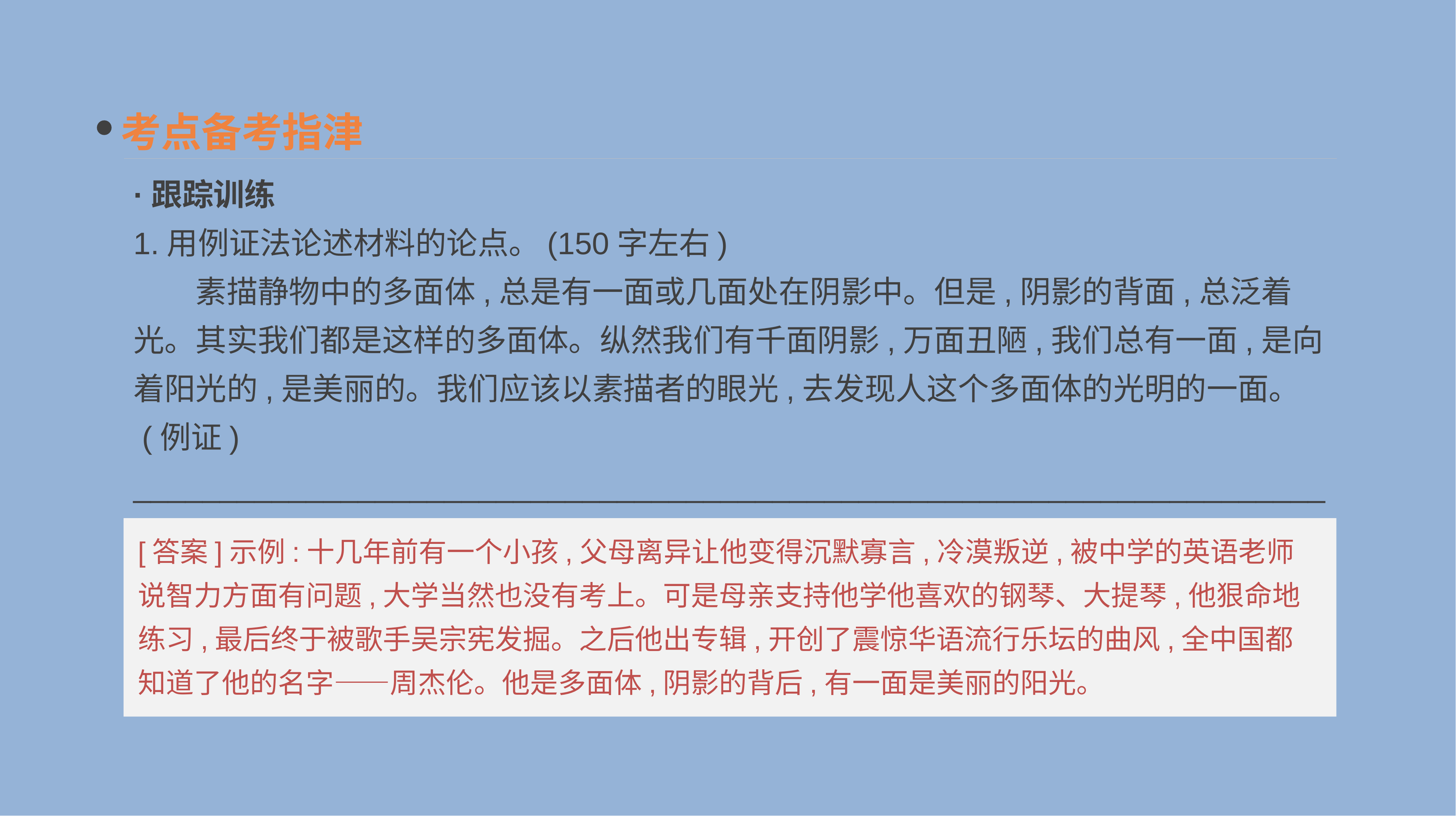

考点备考指津

·跟踪训练
1.用例证法论述材料的论点。(150字左右)
　　素描静物中的多面体,总是有一面或几面处在阴影中。但是,阴影的背面,总泛着光。其实我们都是这样的多面体。纵然我们有千面阴影,万面丑陋,我们总有一面,是向着阳光的,是美丽的。我们应该以素描者的眼光,去发现人这个多面体的光明的一面。
 (例证) ______________________________________________________________________________
______________________________________________________________________________________

[答案]示例:十几年前有一个小孩,父母离异让他变得沉默寡言,冷漠叛逆,被中学的英语老师说智力方面有问题,大学当然也没有考上。可是母亲支持他学他喜欢的钢琴、大提琴,他狠命地练习,最后终于被歌手吴宗宪发掘。之后他出专辑,开创了震惊华语流行乐坛的曲风,全中国都知道了他的名字——周杰伦。他是多面体,阴影的背后,有一面是美丽的阳光。